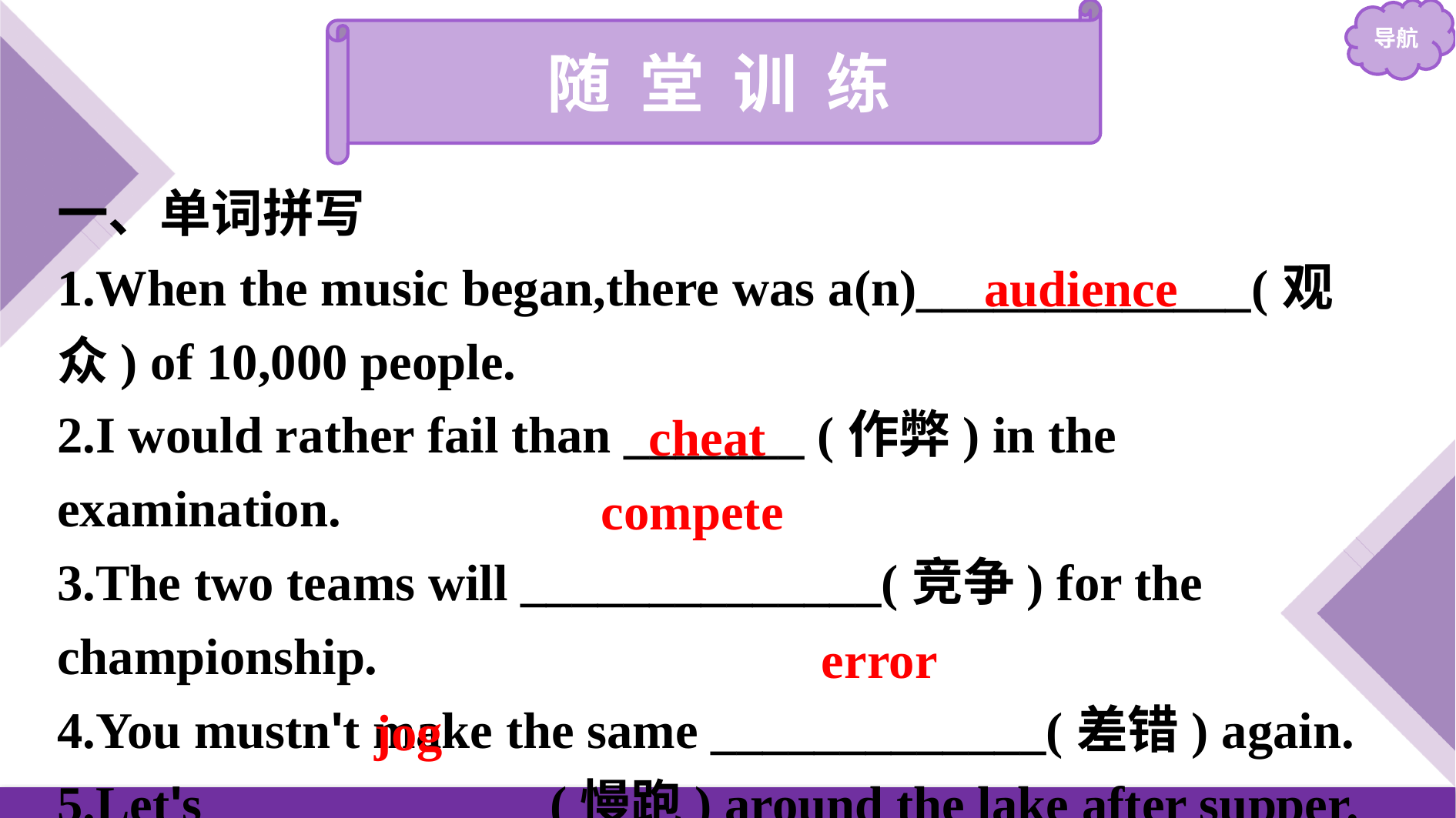

随  堂  训  练
一、单词拼写
1.When the music began,there was a(n)_____________(观众) of 10,000 people.
2.I would rather fail than _______ (作弊) in the examination.
3.The two teams will ______________(竞争) for the championship.
4.You mustn't make the same _____________(差错) again.
5.Let's _____________(慢跑) around the lake after supper.
audience
cheat
compete
error
jog